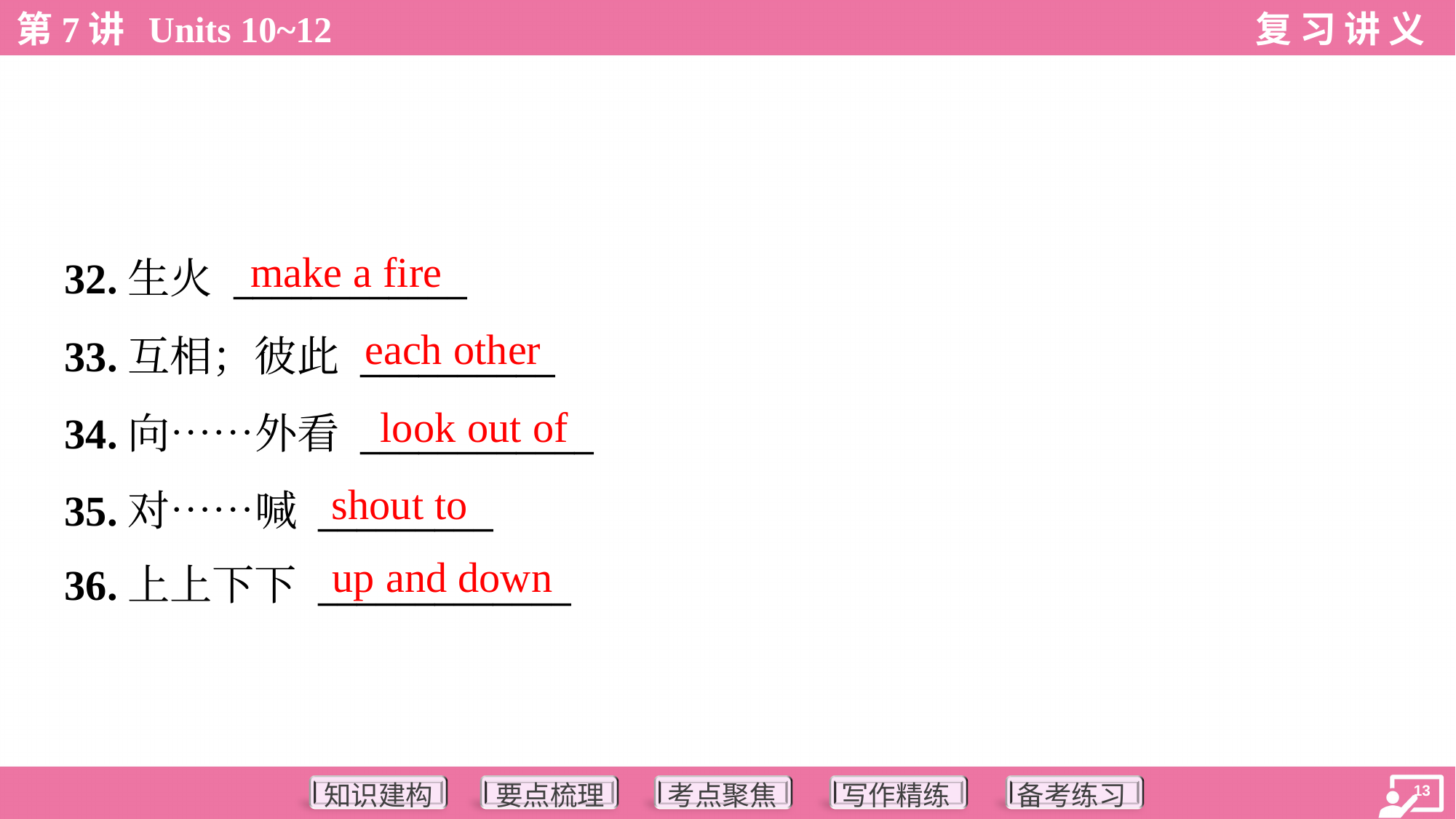

make a fire
32.生火 ____________
33.互相；彼此 __________
34.向……外看 ____________
35.对……喊 _________
36.上上下下 _____________
each other
look out of
shout to
up and down